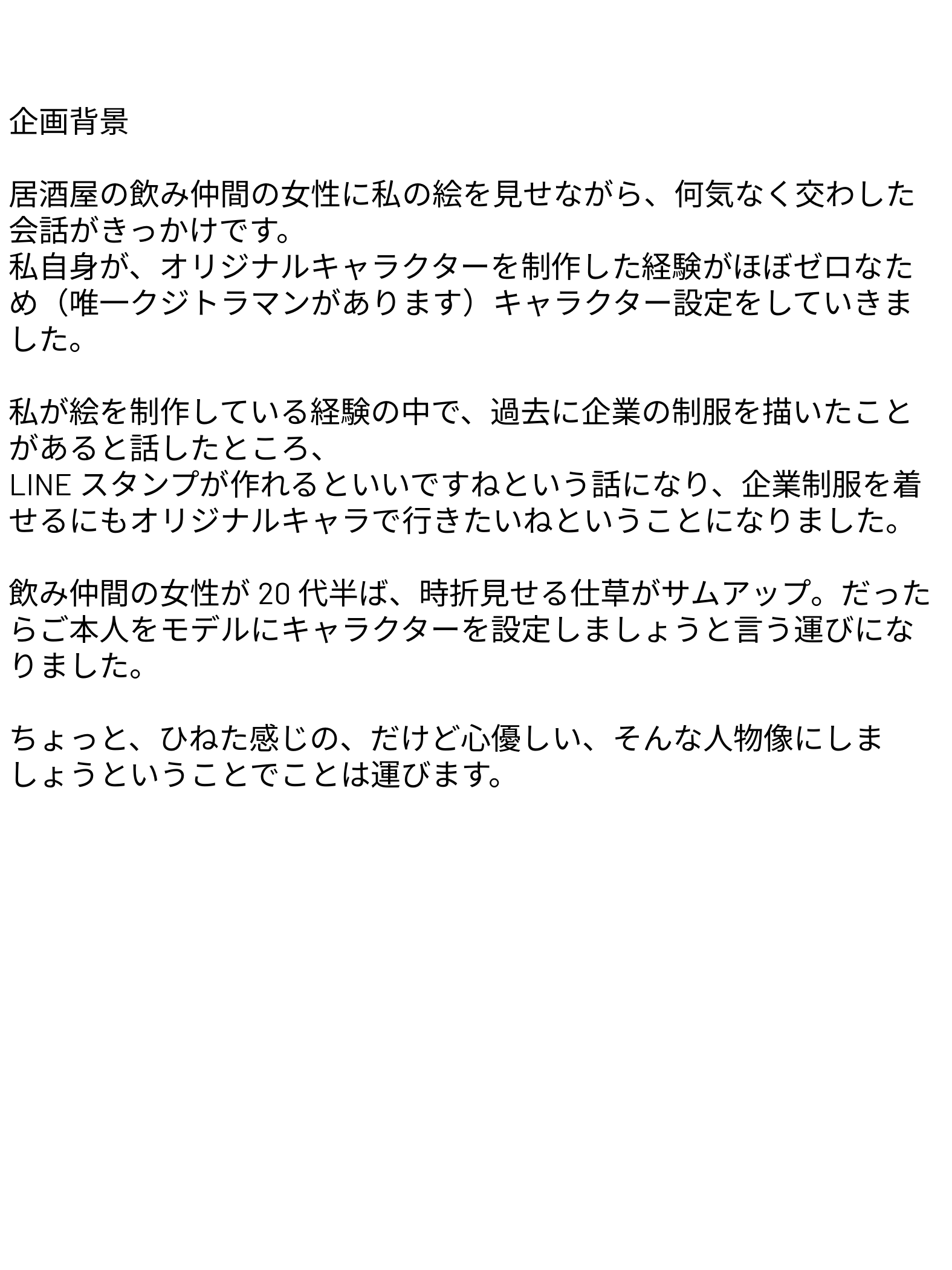

企画背景

居酒屋の飲み仲間の女性に私の絵を見せながら、何気なく交わした会話がきっかけです。
私自身が、オリジナルキャラクターを制作した経験がほぼゼロなため（唯一クジトラマンがあります）キャラクター設定をしていきました。

私が絵を制作している経験の中で、過去に企業の制服を描いたことがあると話したところ、
LINEスタンプが作れるといいですねという話になり、企業制服を着せるにもオリジナルキャラで行きたいねということになりました。

飲み仲間の女性が20代半ば、時折見せる仕草がサムアップ。だったらご本人をモデルにキャラクターを設定しましょうと言う運びになりました。

ちょっと、ひねた感じの、だけど心優しい、そんな人物像にしましょうということでことは運びます。